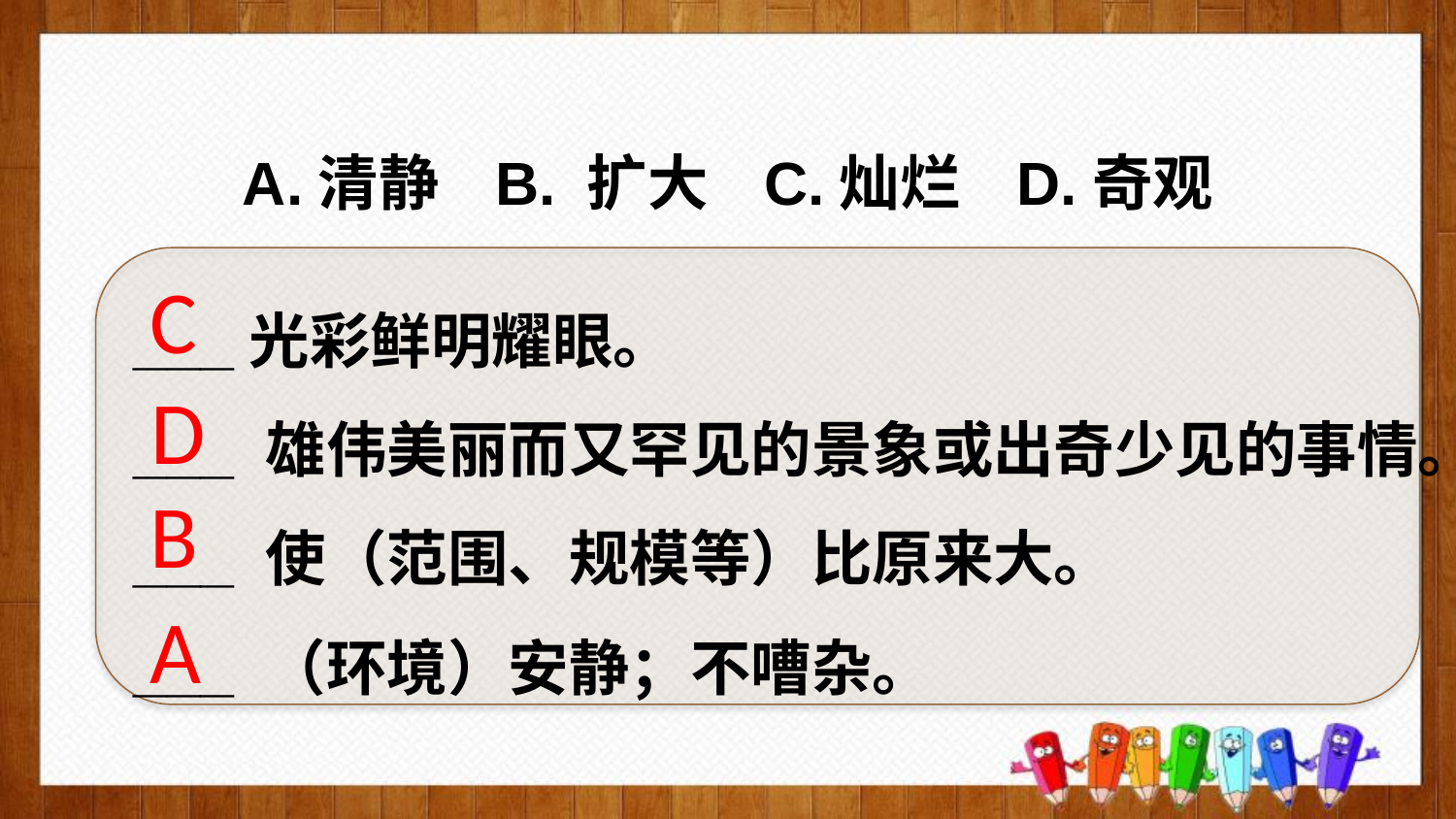

A.清静   B. 扩大   C.灿烂   D.奇观

C
___光彩鲜明耀眼。
___ 雄伟美丽而又罕见的景象或出奇少见的事情。
___ 使（范围、规模等）比原来大。
___ （环境）安静；不嘈杂。
D
B
A